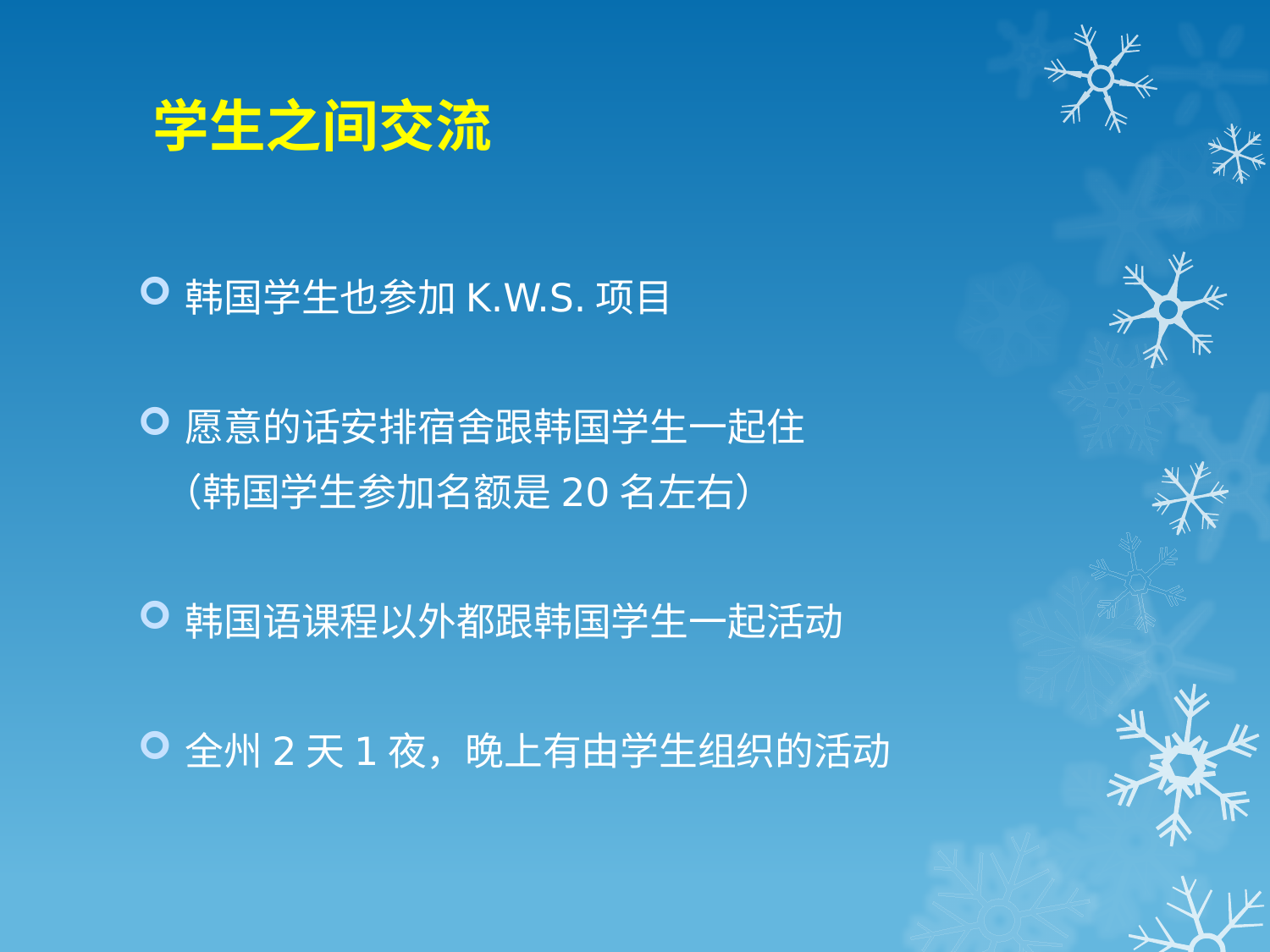

# 学生之间交流
韩国学生也参加K.W.S.项目

愿意的话安排宿舍跟韩国学生一起住
  （韩国学生参加名额是20名左右）

韩国语课程以外都跟韩国学生一起活动

全州2天1夜，晚上有由学生组织的活动